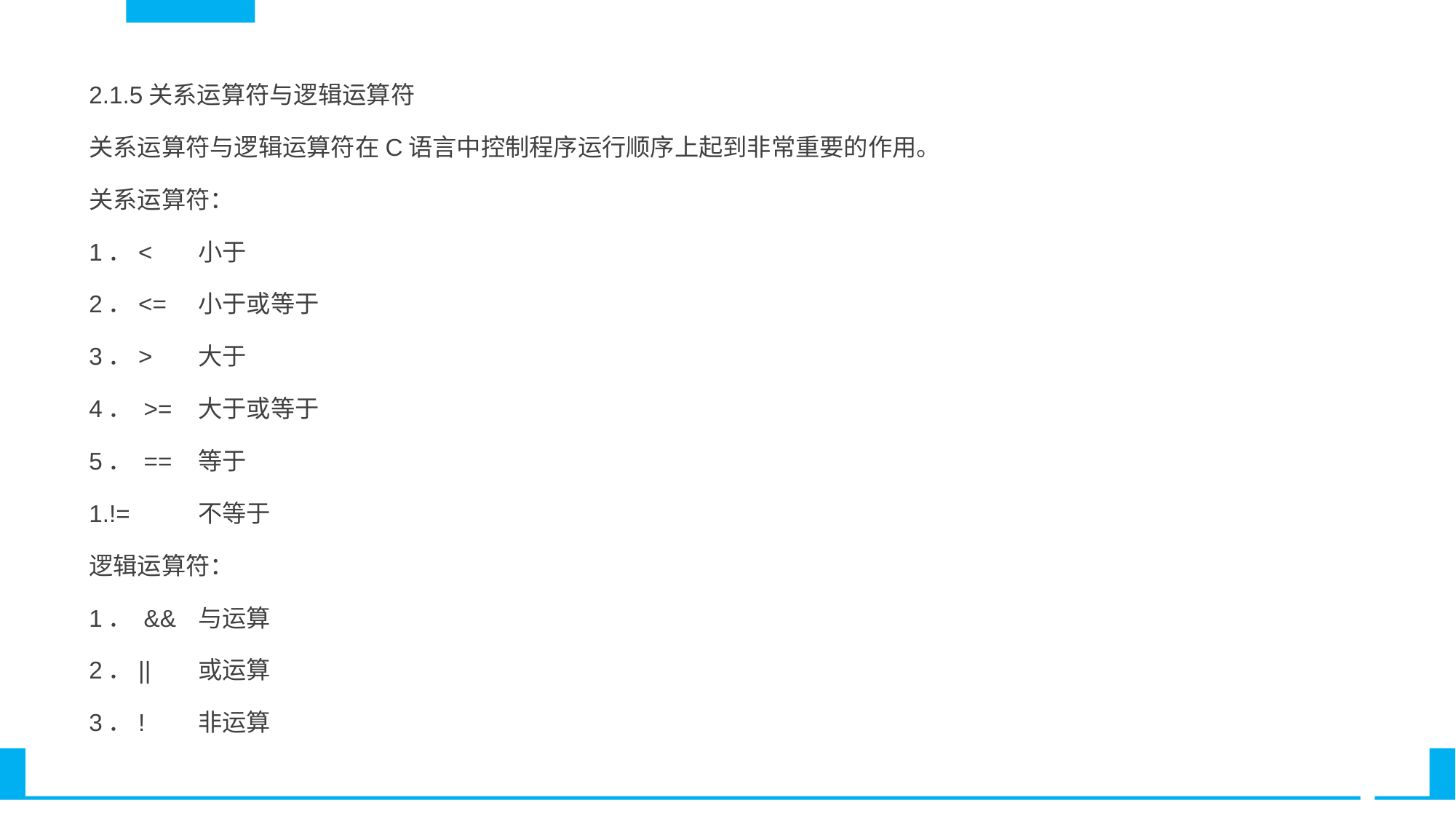

2.1.5关系运算符与逻辑运算符
关系运算符与逻辑运算符在C语言中控制程序运行顺序上起到非常重要的作用。
关系运算符：
1．<   	小于
2．<=  	小于或等于
3．>   	大于
4． >=  	大于或等于
5． ==  	等于
1.!=  	不等于
逻辑运算符：
1． &&  	与运算
2．||  	或运算
3．!   	非运算